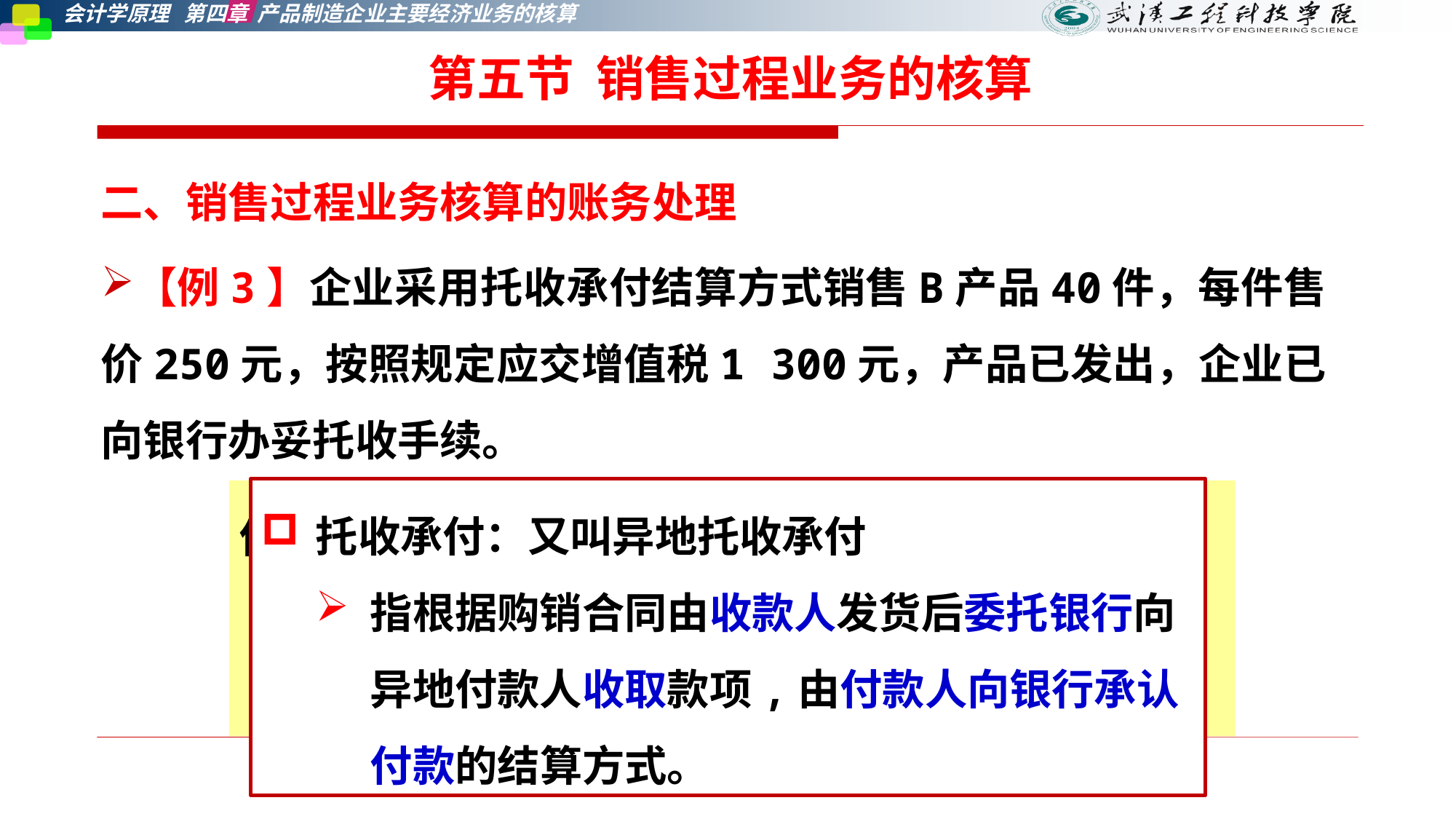

第五节  销售过程业务的核算
二、销售过程业务核算的账务处理
【例3】企业采用托收承付结算方式销售B产品40件，每件售价250元，按照规定应交增值税1 300元，产品已发出，企业已向银行办妥托收手续。
托收承付：又叫异地托收承付
指根据购销合同由收款人发货后委托银行向异地付款人收取款项,由付款人向银行承认付款的结算方式。
借：应收账款                       11 300
    贷：主营业务收入                   10 000
        应交税费—应交增值税（销项税额）1 300